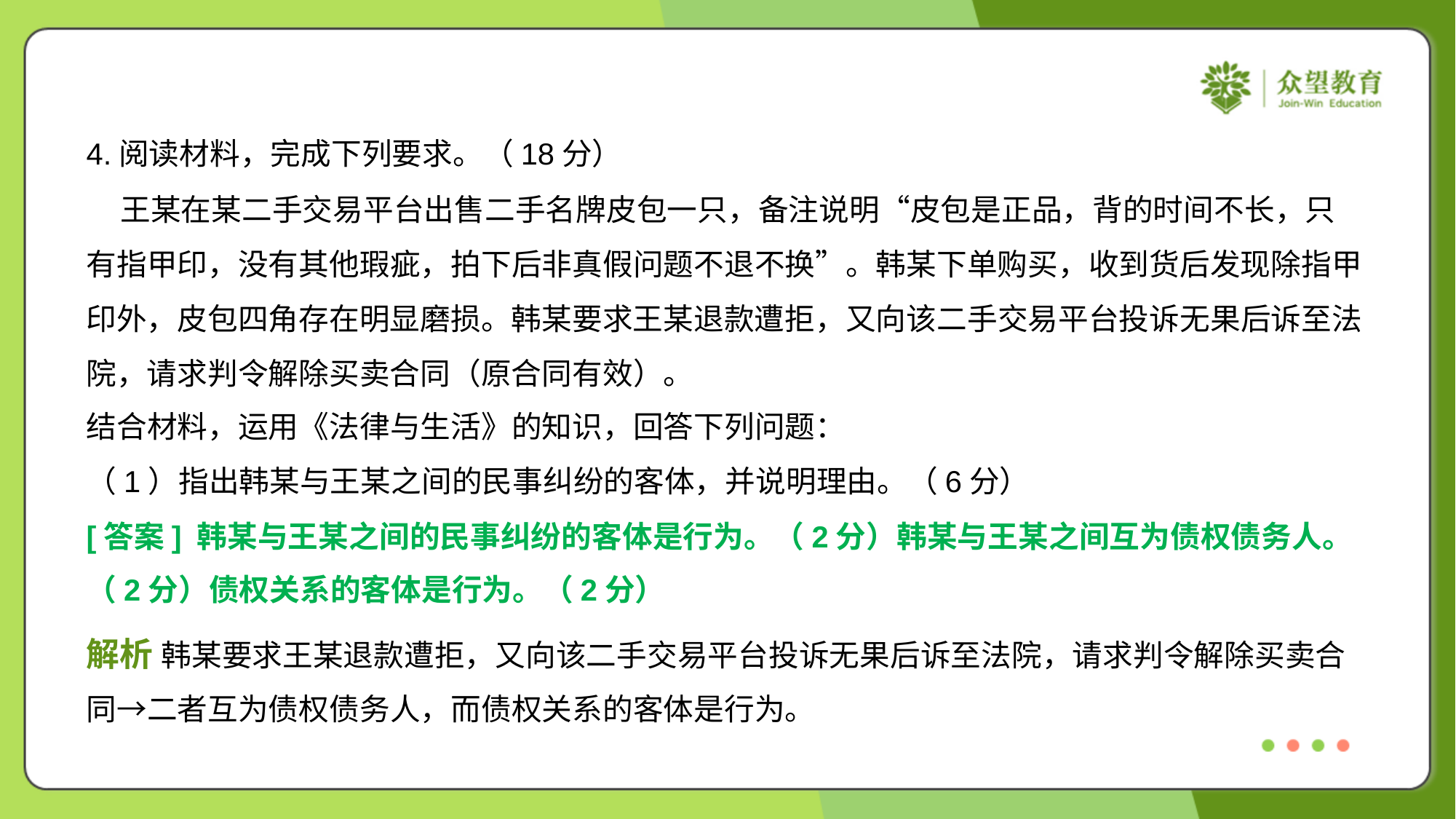

4.阅读材料，完成下列要求。（18分）
    王某在某二手交易平台出售二手名牌皮包一只，备注说明“皮包是正品，背的时间不长，只
有指甲印，没有其他瑕疵，拍下后非真假问题不退不换”。韩某下单购买，收到货后发现除指甲
印外，皮包四角存在明显磨损。韩某要求王某退款遭拒，又向该二手交易平台投诉无果后诉至法
院，请求判令解除买卖合同（原合同有效）。
结合材料，运用《法律与生活》的知识，回答下列问题：
（1）指出韩某与王某之间的民事纠纷的客体，并说明理由。（6分）
[答案] 韩某与王某之间的民事纠纷的客体是行为。（2分）韩某与王某之间互为债权债务人。
（2分）债权关系的客体是行为。（2分）
解析 韩某要求王某退款遭拒，又向该二手交易平台投诉无果后诉至法院，请求判令解除买卖合
同→二者互为债权债务人，而债权关系的客体是行为。